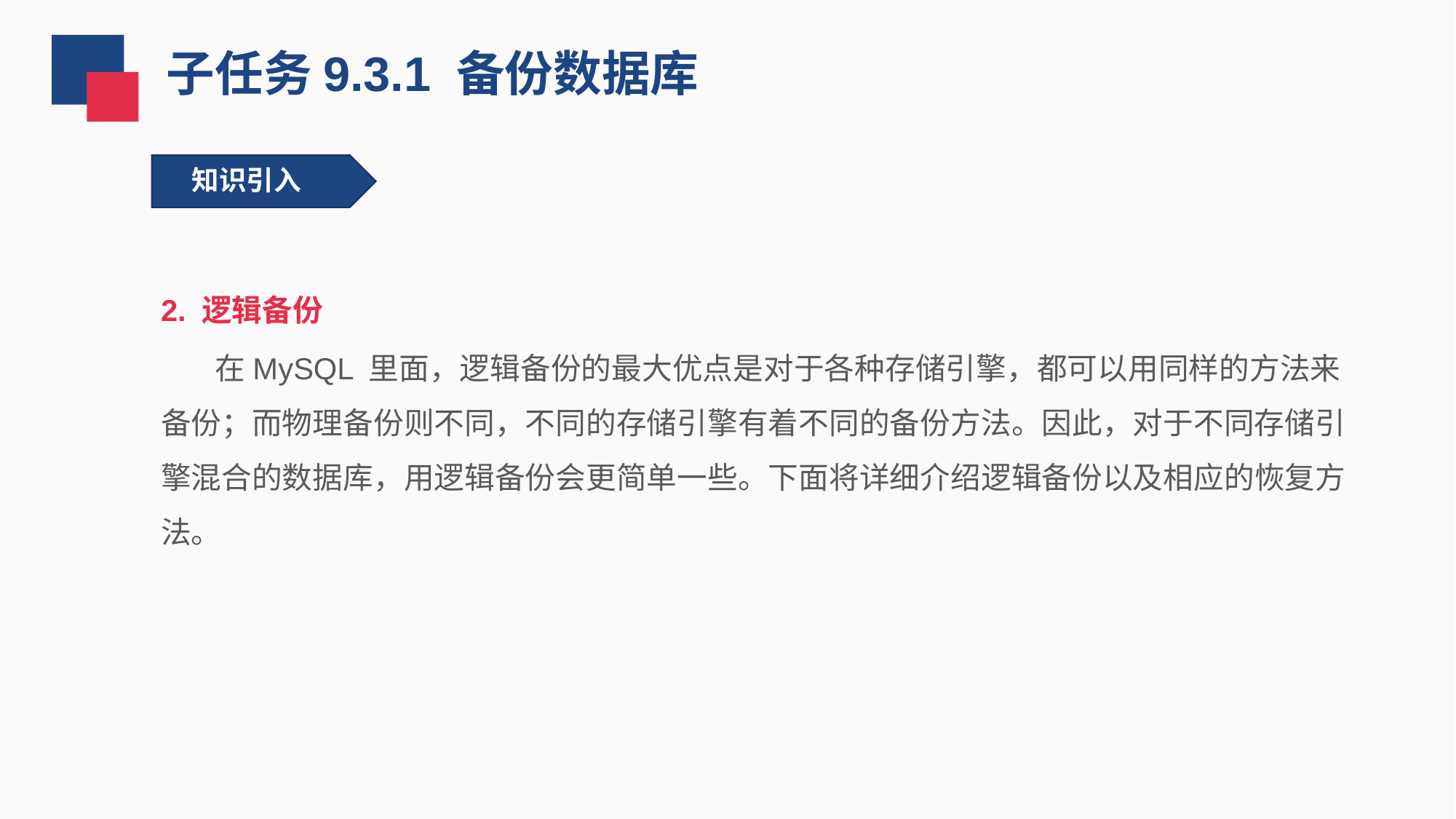

子任务9.3.1 备份数据库

知识引入
2. 逻辑备份
       在MySQL 里面，逻辑备份的最大优点是对于各种存储引擎，都可以用同样的方法来备份；而物理备份则不同，不同的存储引擎有着不同的备份方法。因此，对于不同存储引擎混合的数据库，用逻辑备份会更简单一些。下面将详细介绍逻辑备份以及相应的恢复方法。